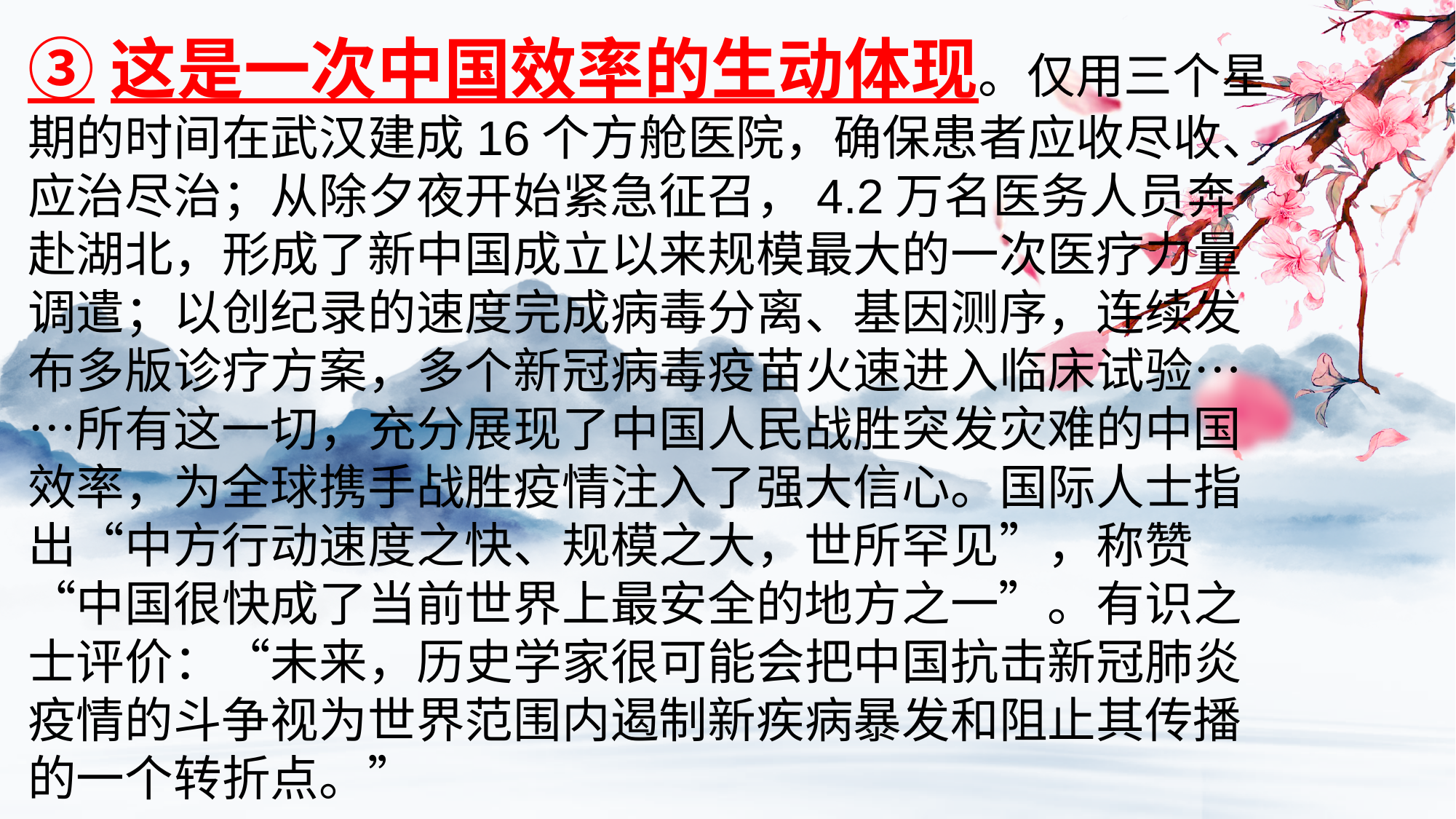

③这是一次中国效率的生动体现。仅用三个星期的时间在武汉建成16个方舱医院，确保患者应收尽收、应治尽治；从除夕夜开始紧急征召，4.2万名医务人员奔赴湖北，形成了新中国成立以来规模最大的一次医疗力量调遣；以创纪录的速度完成病毒分离、基因测序，连续发布多版诊疗方案，多个新冠病毒疫苗火速进入临床试验……所有这一切，充分展现了中国人民战胜突发灾难的中国效率，为全球携手战胜疫情注入了强大信心。国际人士指出“中方行动速度之快、规模之大，世所罕见”，称赞“中国很快成了当前世界上最安全的地方之一”。有识之士评价：“未来，历史学家很可能会把中国抗击新冠肺炎疫情的斗争视为世界范围内遏制新疾病暴发和阻止其传播的一个转折点。”